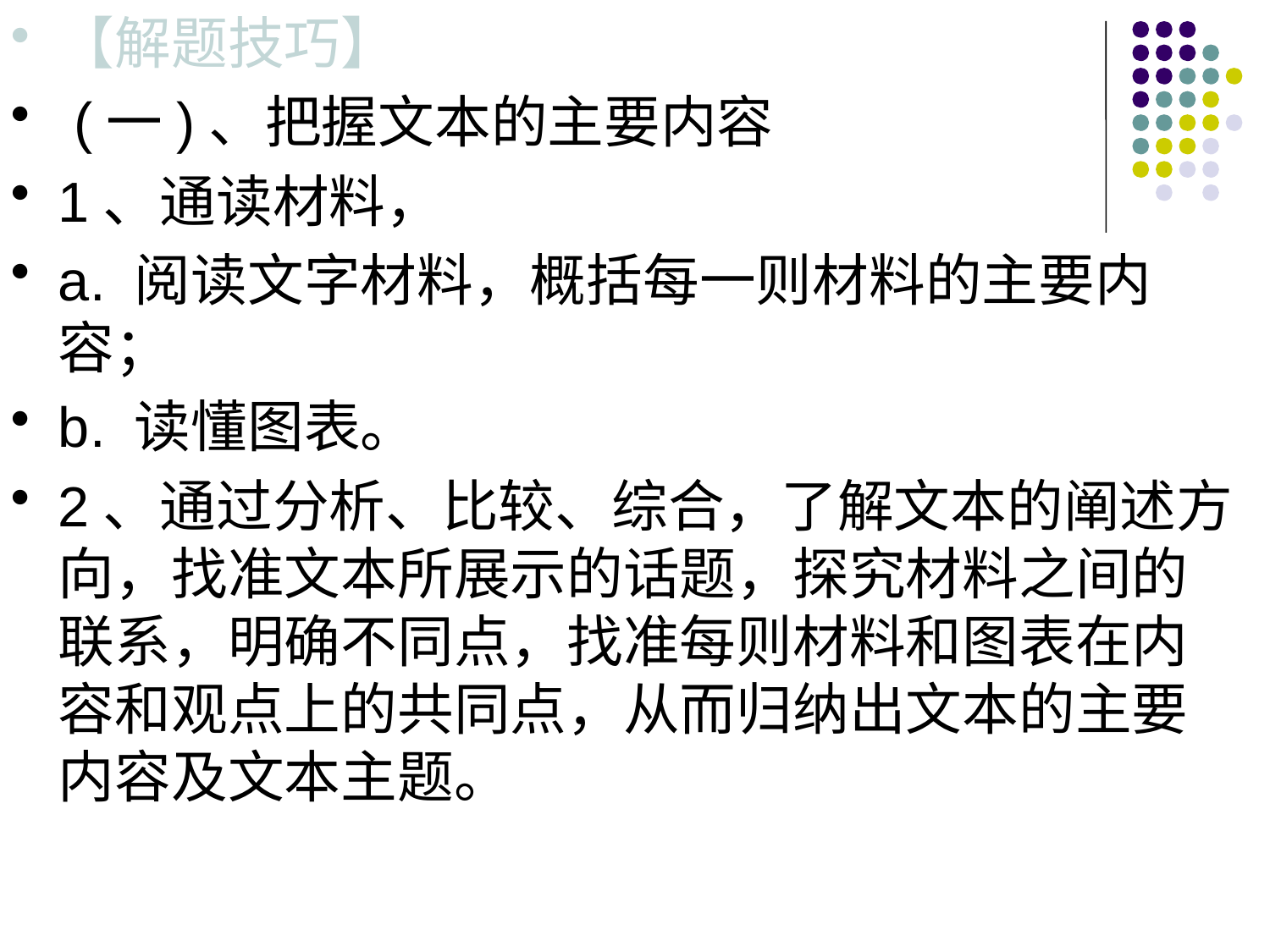

【解题技巧】
 (一)、把握文本的主要内容
1、通读材料，
a. 阅读文字材料，概括每一则材料的主要内容；
b. 读懂图表。
2、通过分析、比较、综合，了解文本的阐述方向，找准文本所展示的话题，探究材料之间的联系，明确不同点，找准每则材料和图表在内容和观点上的共同点，从而归纳出文本的主要内容及文本主题。